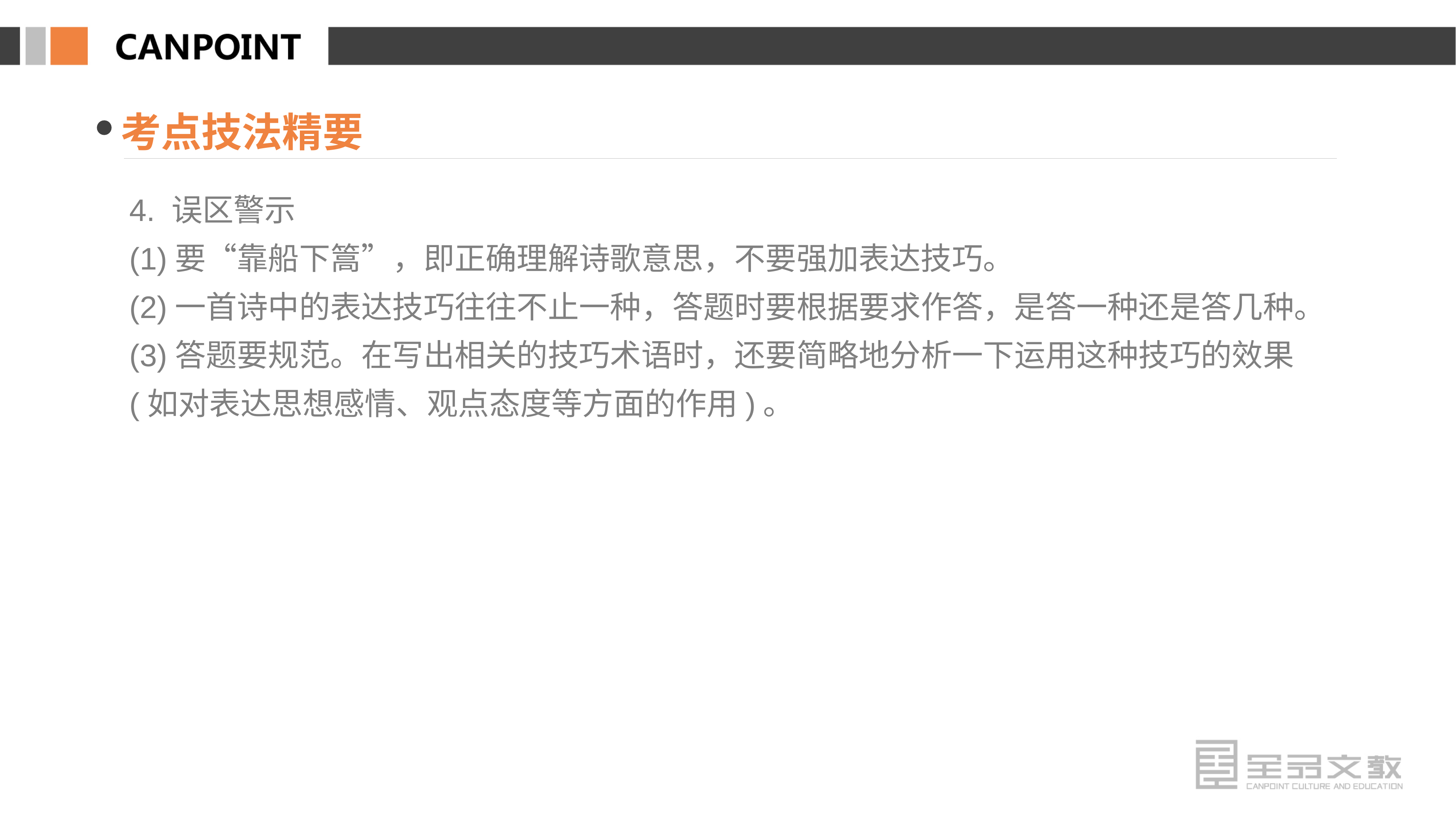

考点技法精要

4. 误区警示
(1)要“靠船下篙”，即正确理解诗歌意思，不要强加表达技巧。
(2)一首诗中的表达技巧往往不止一种，答题时要根据要求作答，是答一种还是答几种。
(3)答题要规范。在写出相关的技巧术语时，还要简略地分析一下运用这种技巧的效果(如对表达思想感情、观点态度等方面的作用)。